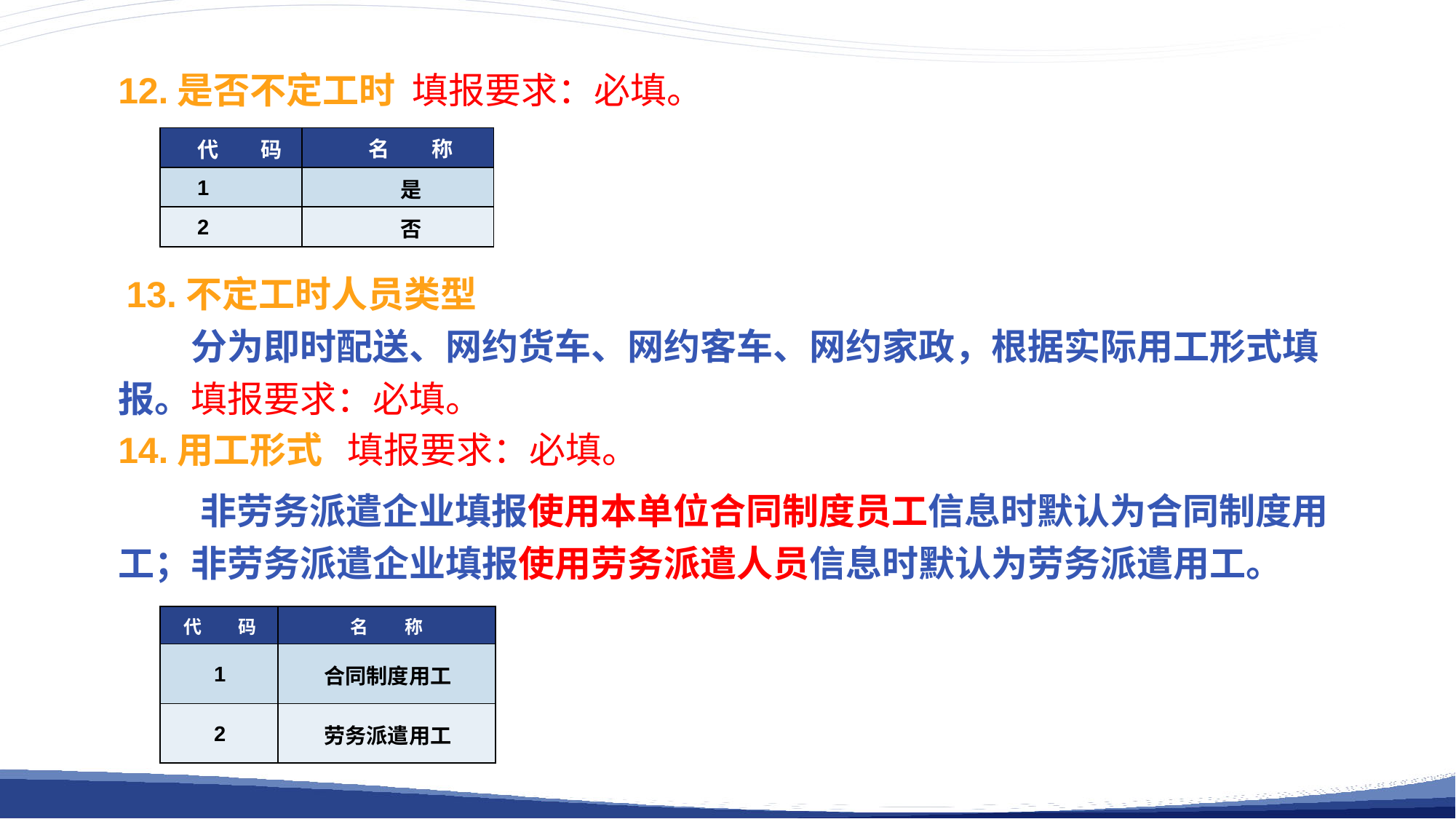

12.是否不定工时  填报要求：必填。

13.不定工时人员类型
分为即时配送、网约货车、网约客车、网约家政，根据实际用工形式填报。填报要求：必填。
14.用工形式   填报要求：必填。
         非劳务派遣企业填报使用本单位合同制度员工信息时默认为合同制度用工；非劳务派遣企业填报使用劳务派遣人员信息时默认为劳务派遣用工。
| 代　　码 | 名　　称 |
| --- | --- |
| 1 | 是 |
| 2 | 否 |
| 代　　码 | 名　　称 |
| --- | --- |
| 1 | 合同制度用工 |
| 2 | 劳务派遣用工 |